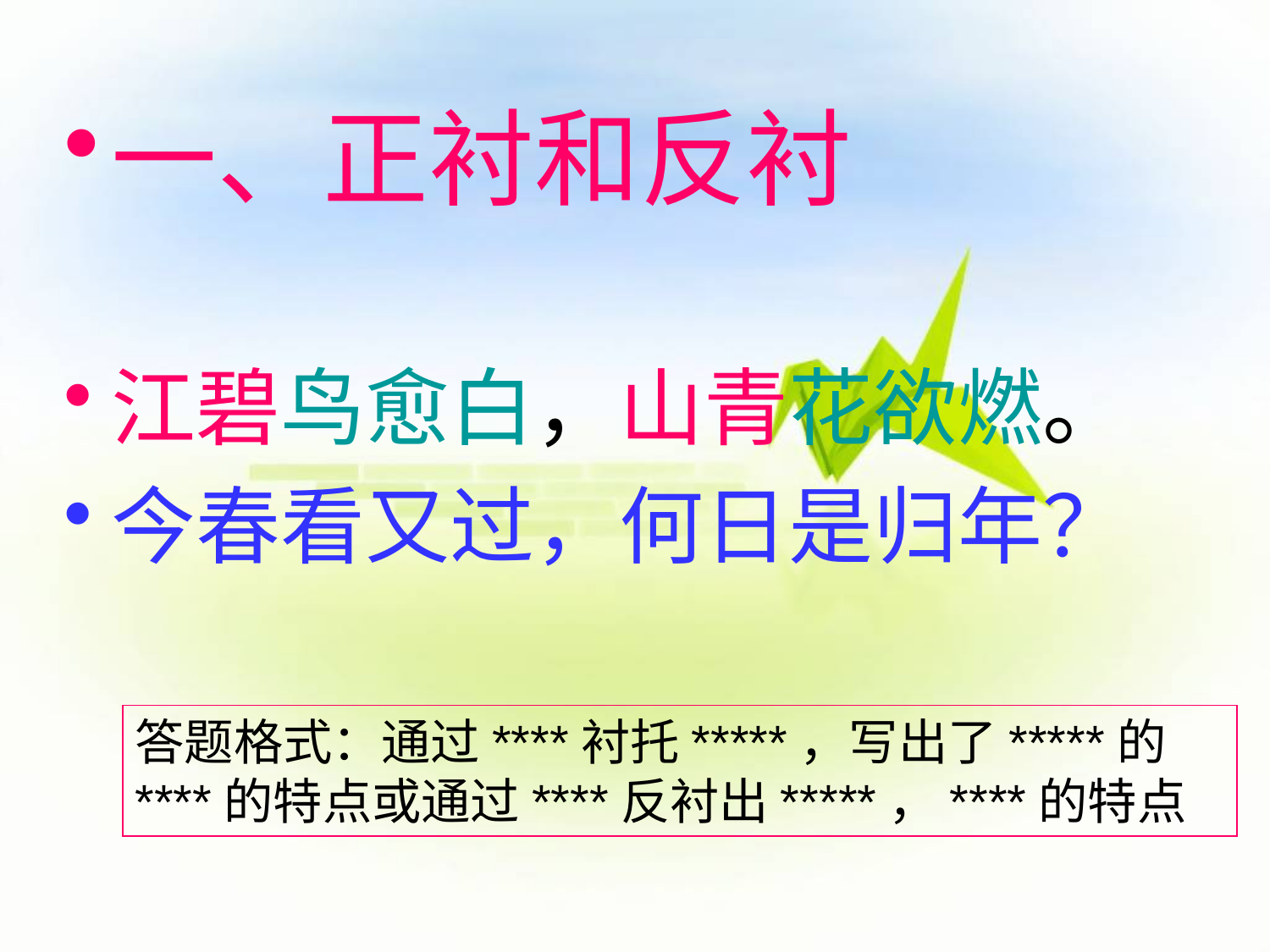

一、正衬和反衬

江碧鸟愈白，山青花欲燃。
今春看又过，何日是归年？
答题格式：通过****衬托*****，写出了*****的****的特点或通过****反衬出*****，****的特点